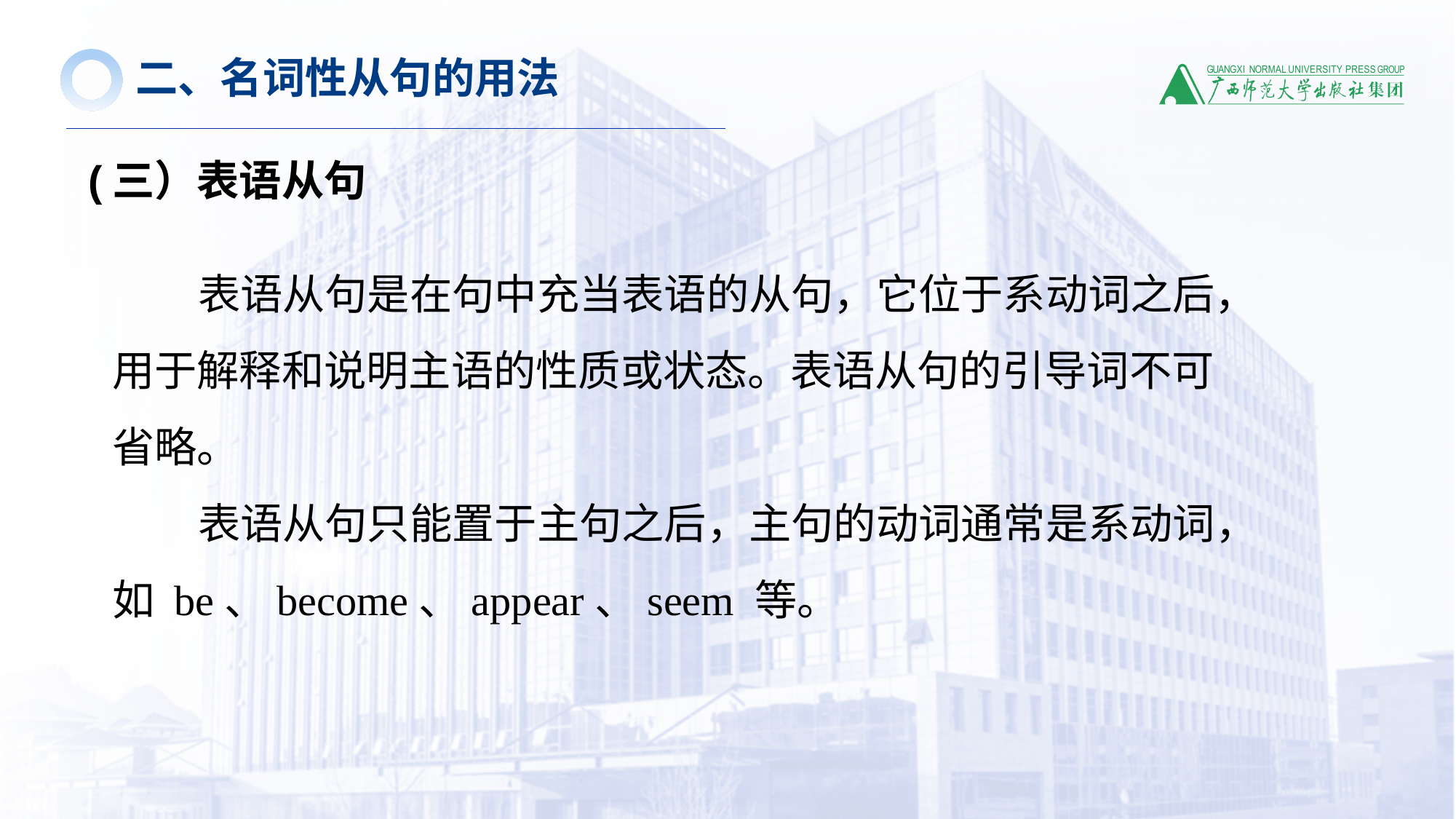

二、名词性从句的用法

(三）表语从句
        表语从句是在句中充当表语的从句，它位于系动词之后，用于解释和说明主语的性质或状态。表语从句的引导词不可省略。
        表语从句只能置于主句之后，主句的动词通常是系动词，如 be、become、appear、seem 等。